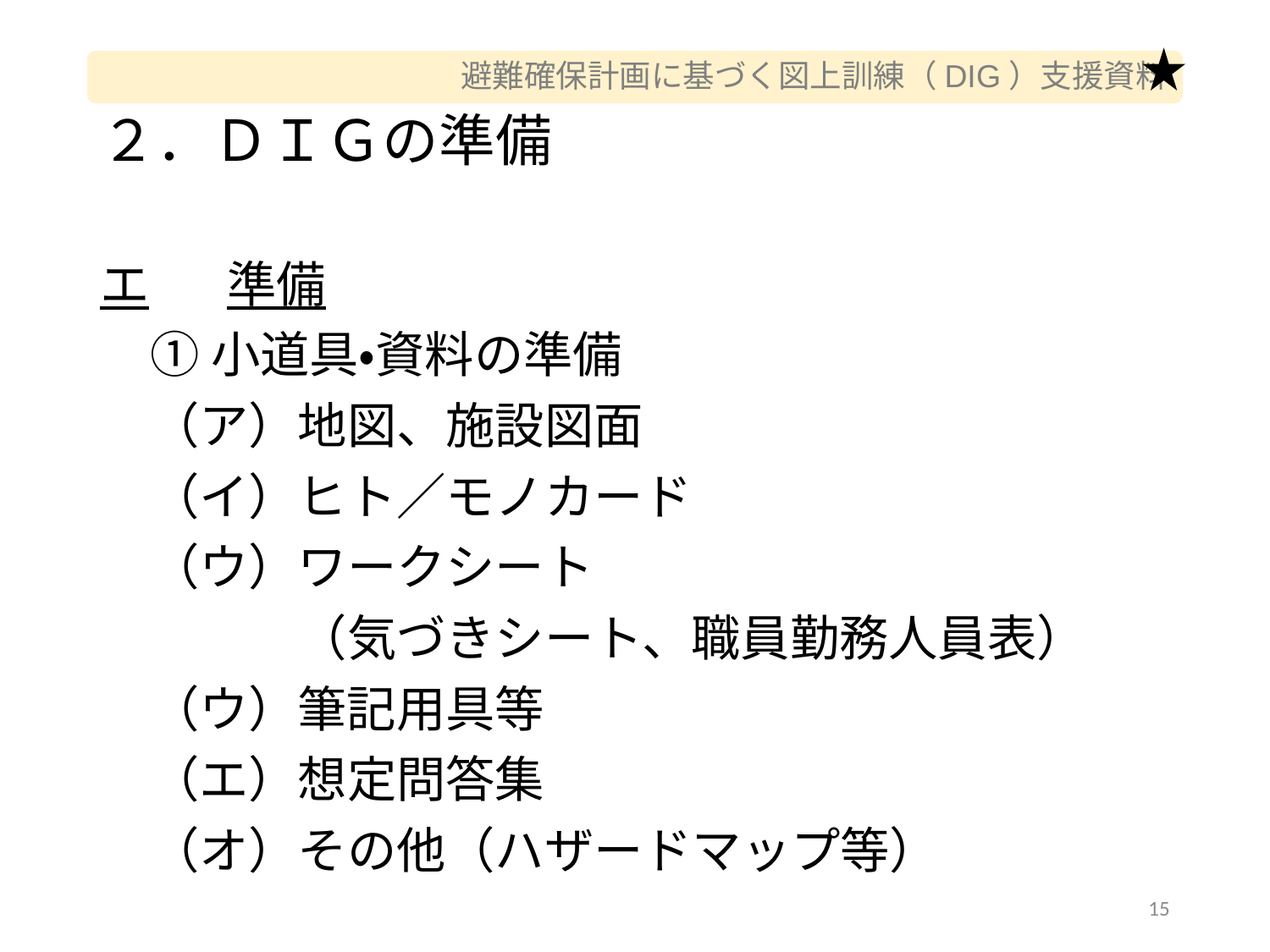

# ２．ＤＩＧの準備

エ	準備
①小道具・資料の準備
（ア）地図、施設図面
（イ）ヒト／モノカード
（ウ）ワークシート
　　　（気づきシート、職員勤務人員表）
（ウ）筆記用具等
（エ）想定問答集
（オ）その他（ハザードマップ等）
15